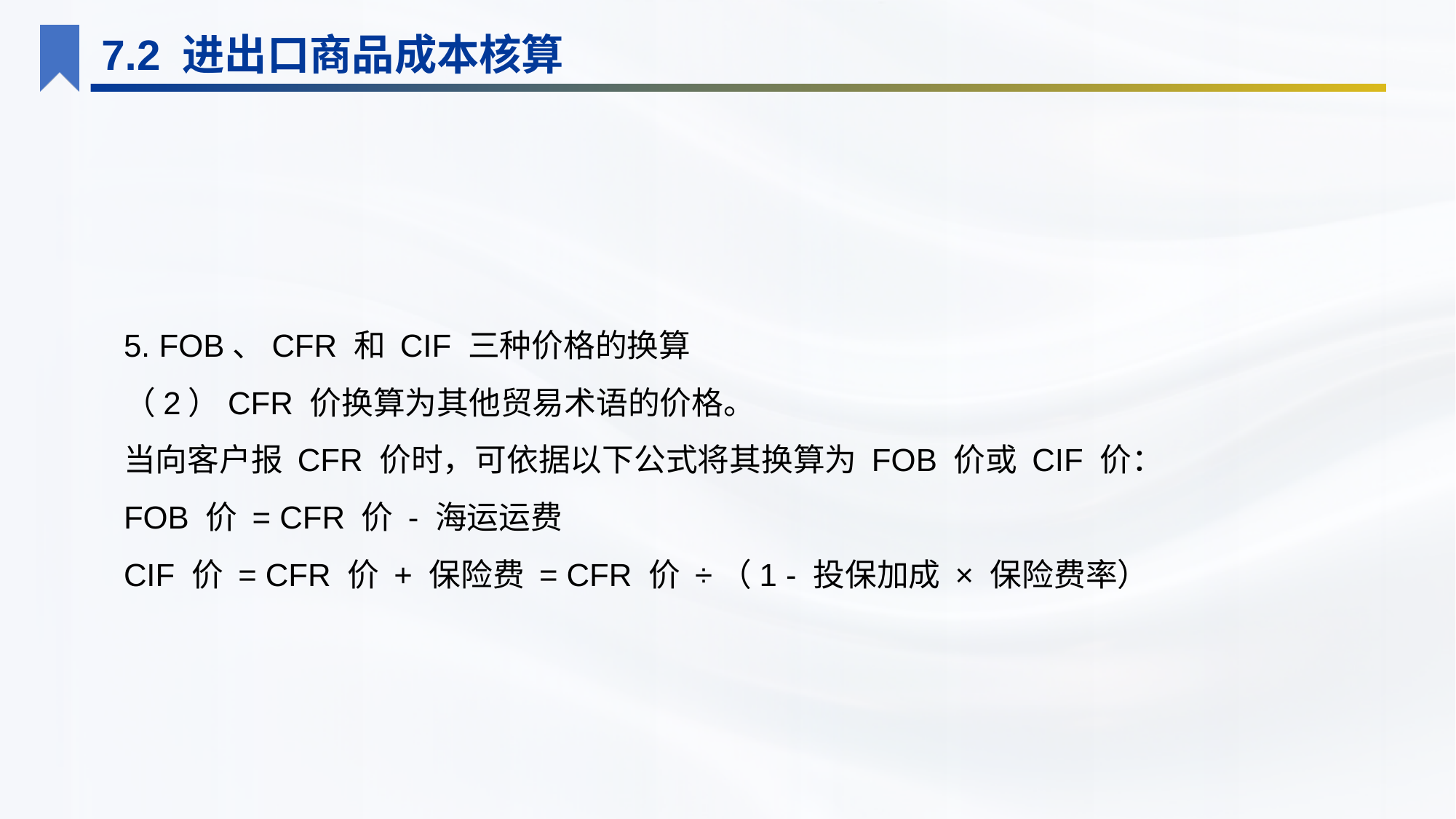

7.2 进出口商品成本核算
5. FOB、CFR 和 CIF 三种价格的换算
（2）CFR 价换算为其他贸易术语的价格。
当向客户报 CFR 价时，可依据以下公式将其换算为 FOB 价或 CIF 价：
FOB 价 = CFR 价 - 海运运费
CIF 价 = CFR 价 + 保险费 = CFR 价 ÷（1 - 投保加成 × 保险费率）